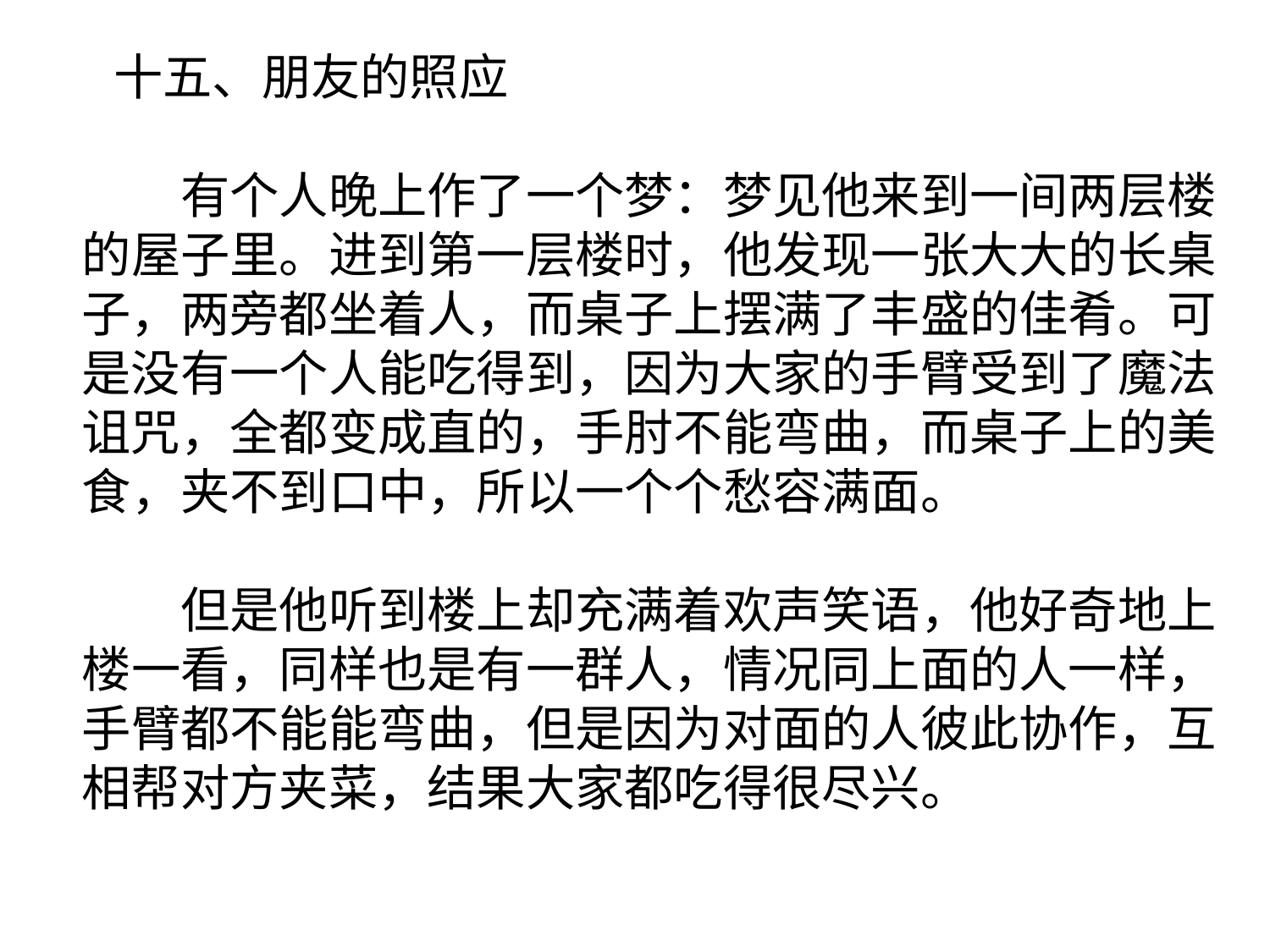

十五、朋友的照应
　　有个人晚上作了一个梦：梦见他来到一间两层楼的屋子里。进到第一层楼时，他发现一张大大的长桌子，两旁都坐着人，而桌子上摆满了丰盛的佳肴。可是没有一个人能吃得到，因为大家的手臂受到了魔法诅咒，全都变成直的，手肘不能弯曲，而桌子上的美食，夹不到口中，所以一个个愁容满面。
　　但是他听到楼上却充满着欢声笑语，他好奇地上楼一看，同样也是有一群人，情况同上面的人一样，手臂都不能能弯曲，但是因为对面的人彼此协作，互相帮对方夹菜，结果大家都吃得很尽兴。